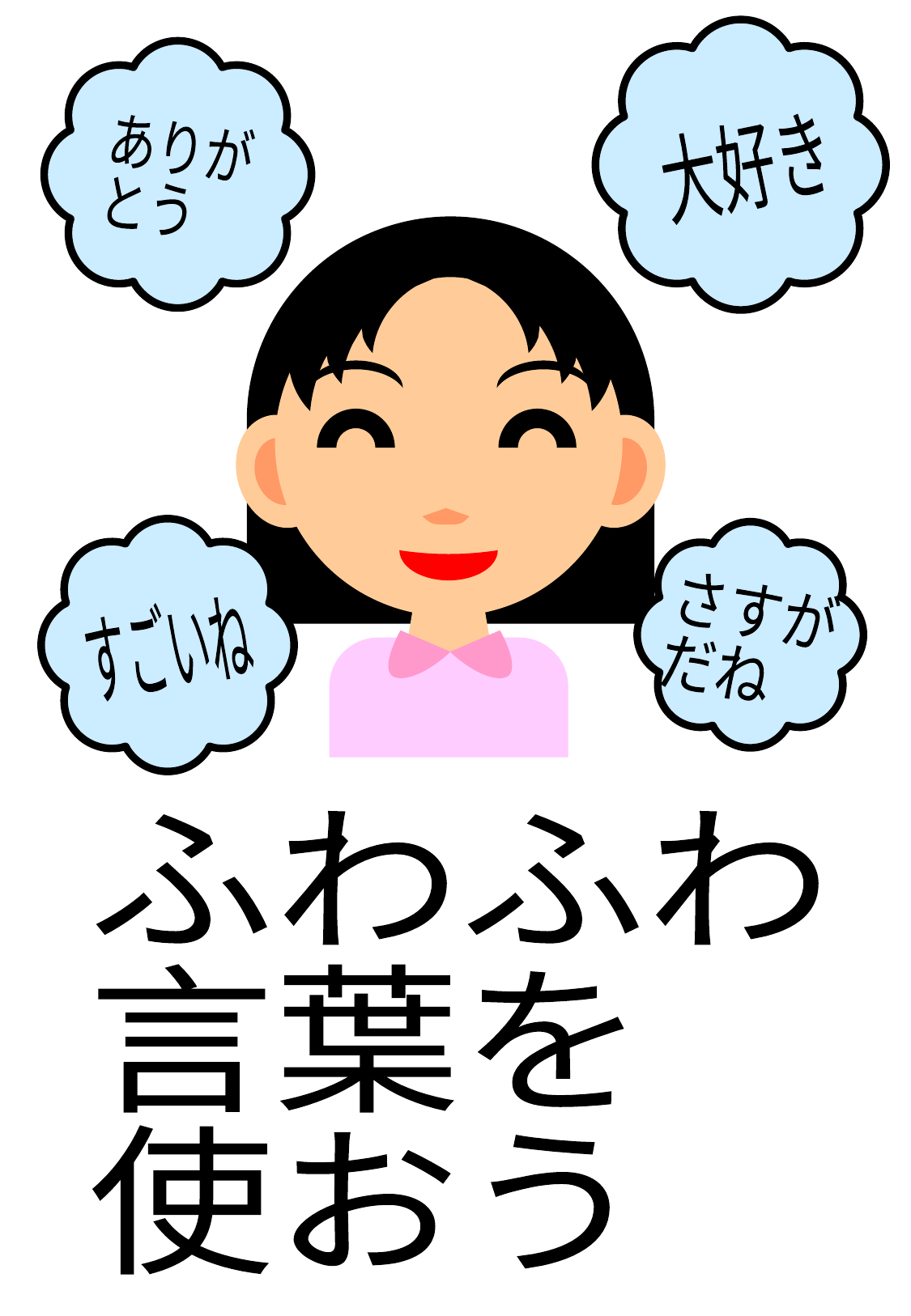

ありが
とう
大好き

さすが
だね
すごいね
ふわふわ
言葉を
使おう